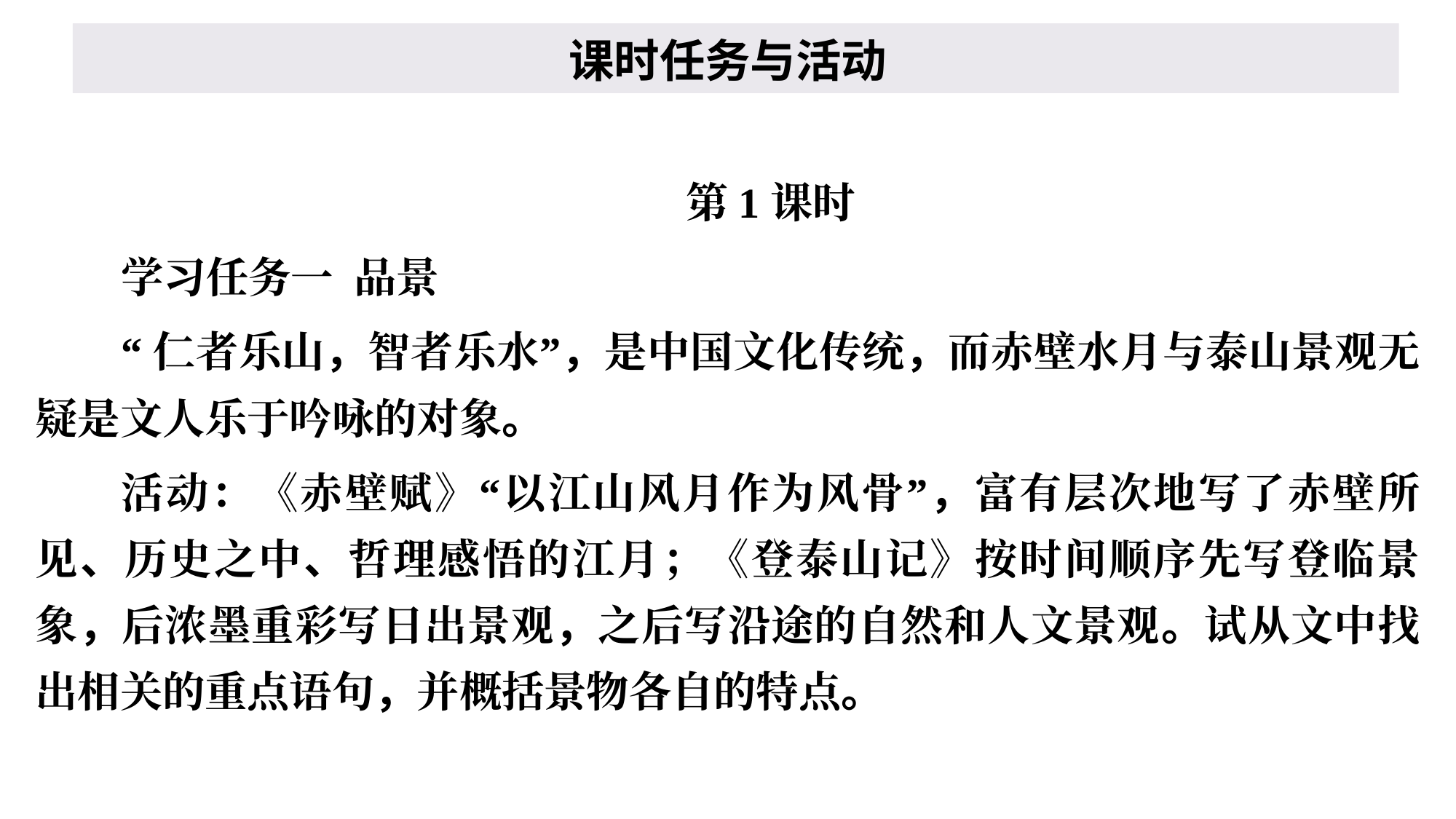

课时任务与活动
第1课时
学习任务一  品景
“仁者乐山，智者乐水”，是中国文化传统，而赤壁水月与泰山景观无疑是文人乐于吟咏的对象。
活动：《赤壁赋》“以江山风月作为风骨”，富有层次地写了赤壁所见、历史之中、哲理感悟的江月；《登泰山记》按时间顺序先写登临景象，后浓墨重彩写日出景观，之后写沿途的自然和人文景观。试从文中找出相关的重点语句，并概括景物各自的特点。